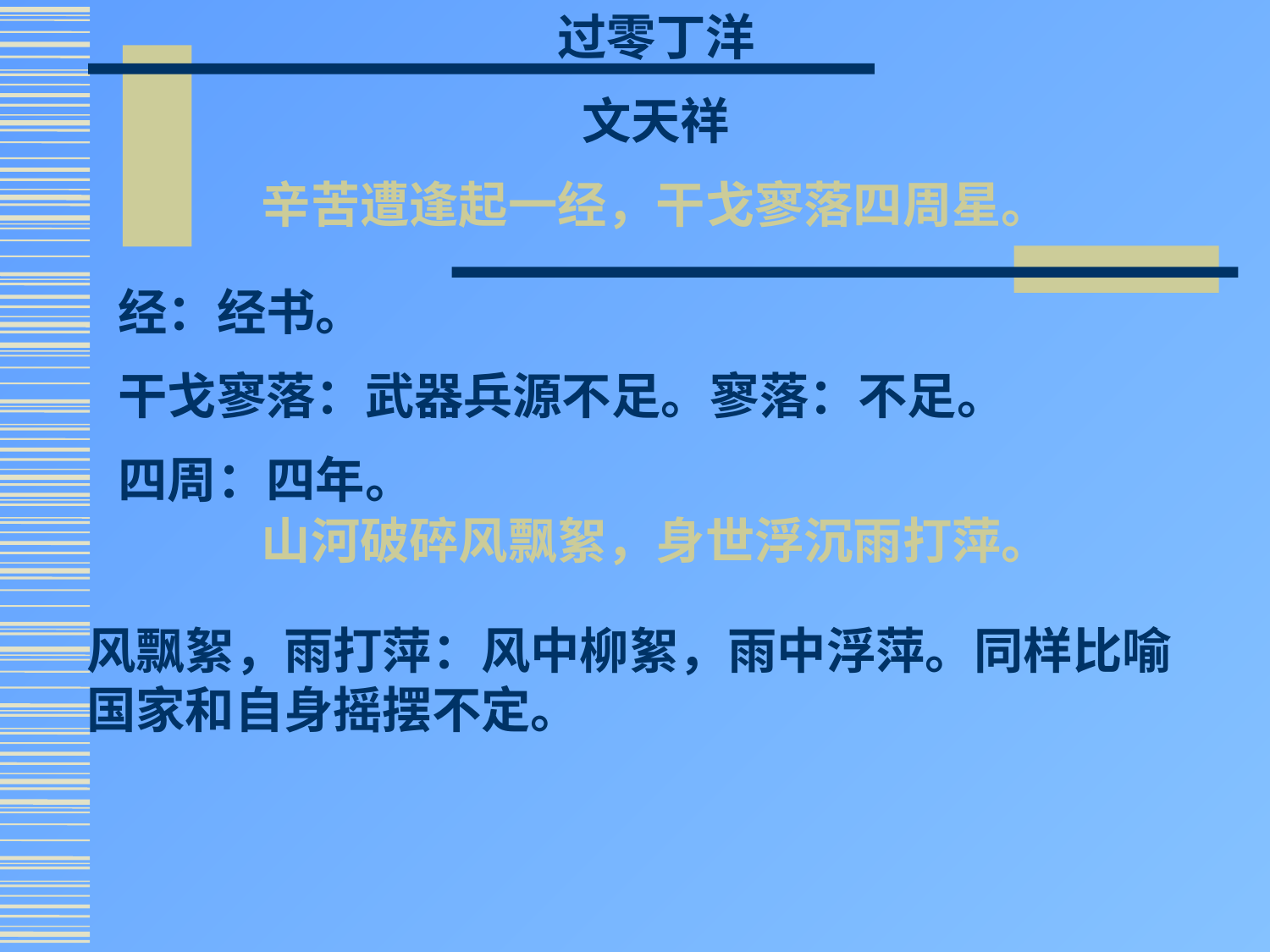

过零丁洋
文天祥
辛苦遭逢起一经，干戈寥落四周星。

山河破碎风飘絮，身世浮沉雨打萍。

经：经书。
干戈寥落：武器兵源不足。寥落：不足。
四周：四年。

风飘絮，雨打萍：风中柳絮，雨中浮萍。同样比喻国家和自身摇摆不定。